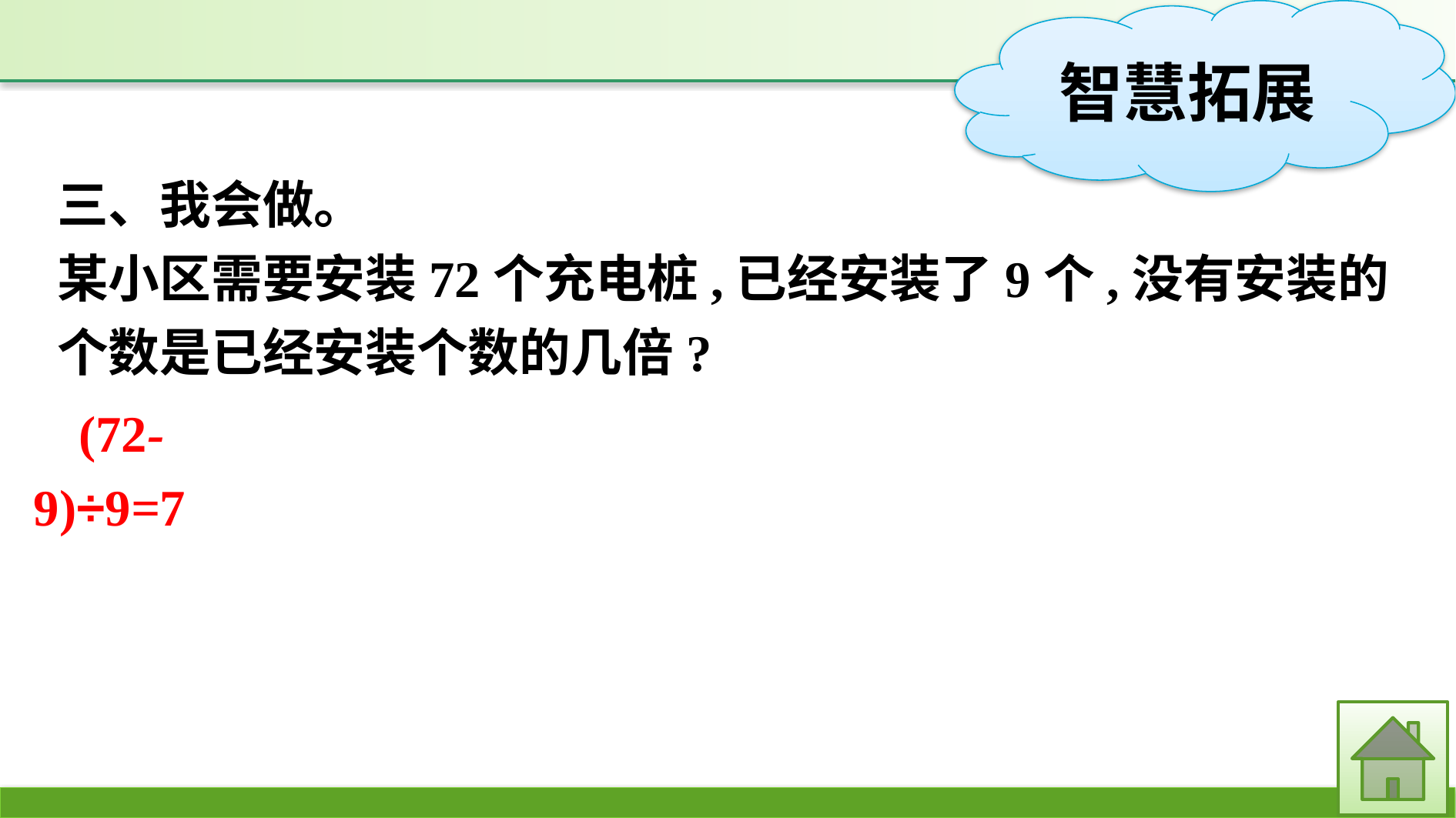

三、我会做。
某小区需要安装72个充电桩,已经安装了9个,没有安装的个数是已经安装个数的几倍?
(72-9)÷9=7